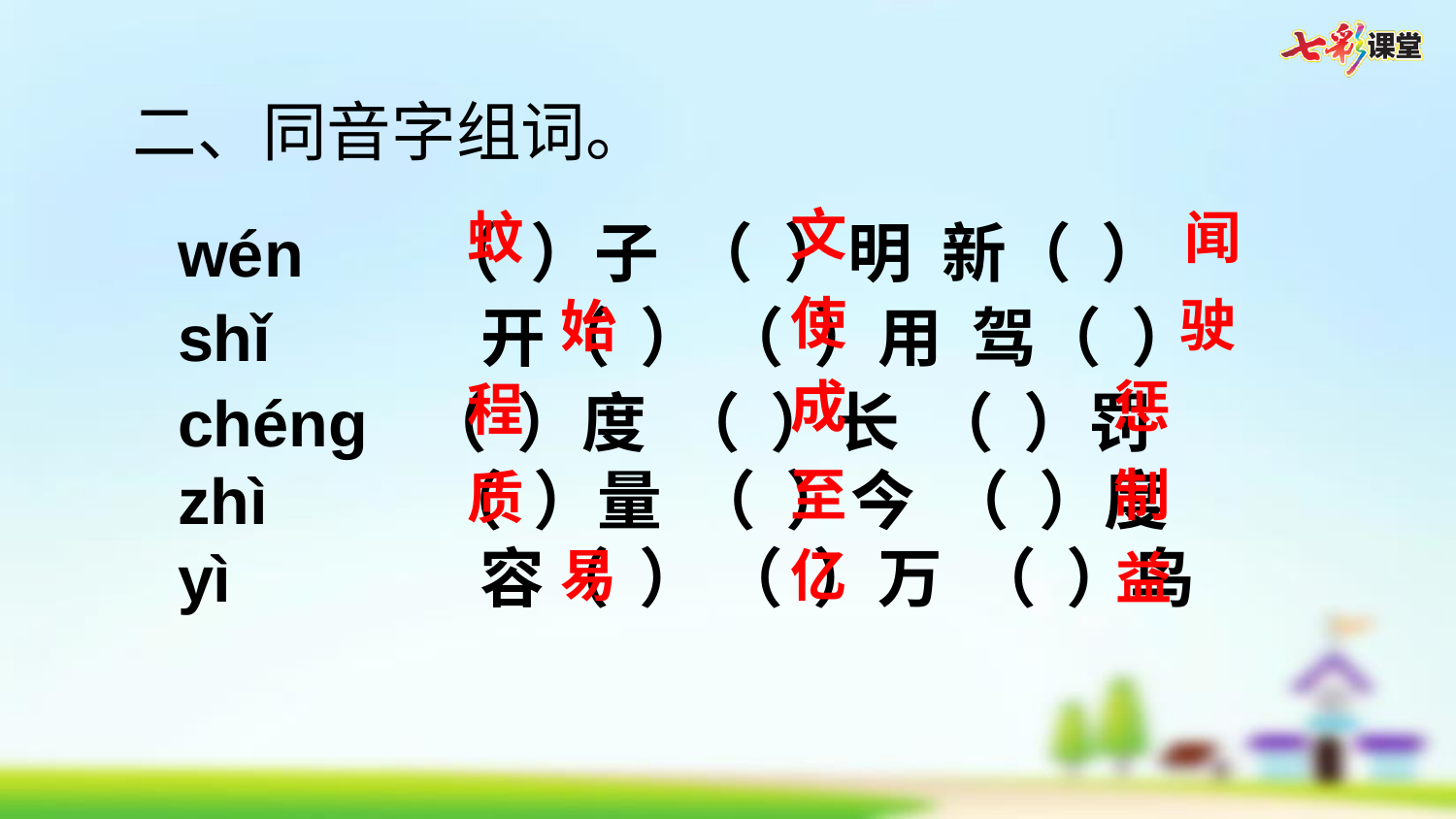

二、同音字组词。
文
蚊
闻
wén   （  ）子  （  ）明  新（  ）
shǐ     开（  ） （  ）用  驾（  ）
chénɡ （  ）度  （  ）长  （  ）罚
zhì    （  ）量  （  ）今  （  ）度
yì      容（  ） （  ）万  （  ）鸟
使
驶
始
成
惩
程
至
制
质
易
亿
益